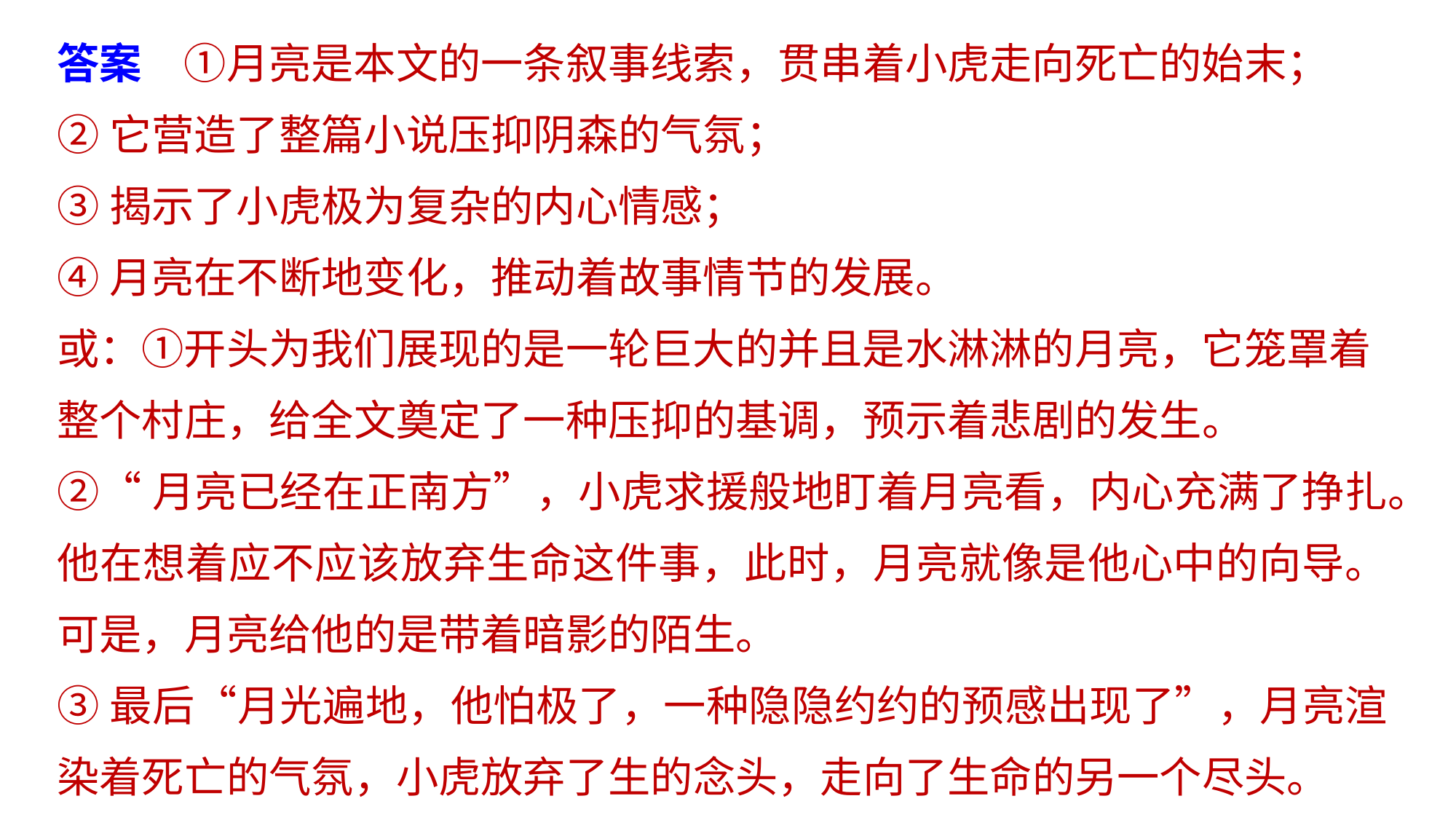

答案　①月亮是本文的一条叙事线索，贯串着小虎走向死亡的始末；
②它营造了整篇小说压抑阴森的气氛；
③揭示了小虎极为复杂的内心情感；
④月亮在不断地变化，推动着故事情节的发展。
或：①开头为我们展现的是一轮巨大的并且是水淋淋的月亮，它笼罩着整个村庄，给全文奠定了一种压抑的基调，预示着悲剧的发生。
②“月亮已经在正南方”，小虎求援般地盯着月亮看，内心充满了挣扎。他在想着应不应该放弃生命这件事，此时，月亮就像是他心中的向导。可是，月亮给他的是带着暗影的陌生。
③最后“月光遍地，他怕极了，一种隐隐约约的预感出现了”，月亮渲染着死亡的气氛，小虎放弃了生的念头，走向了生命的另一个尽头。